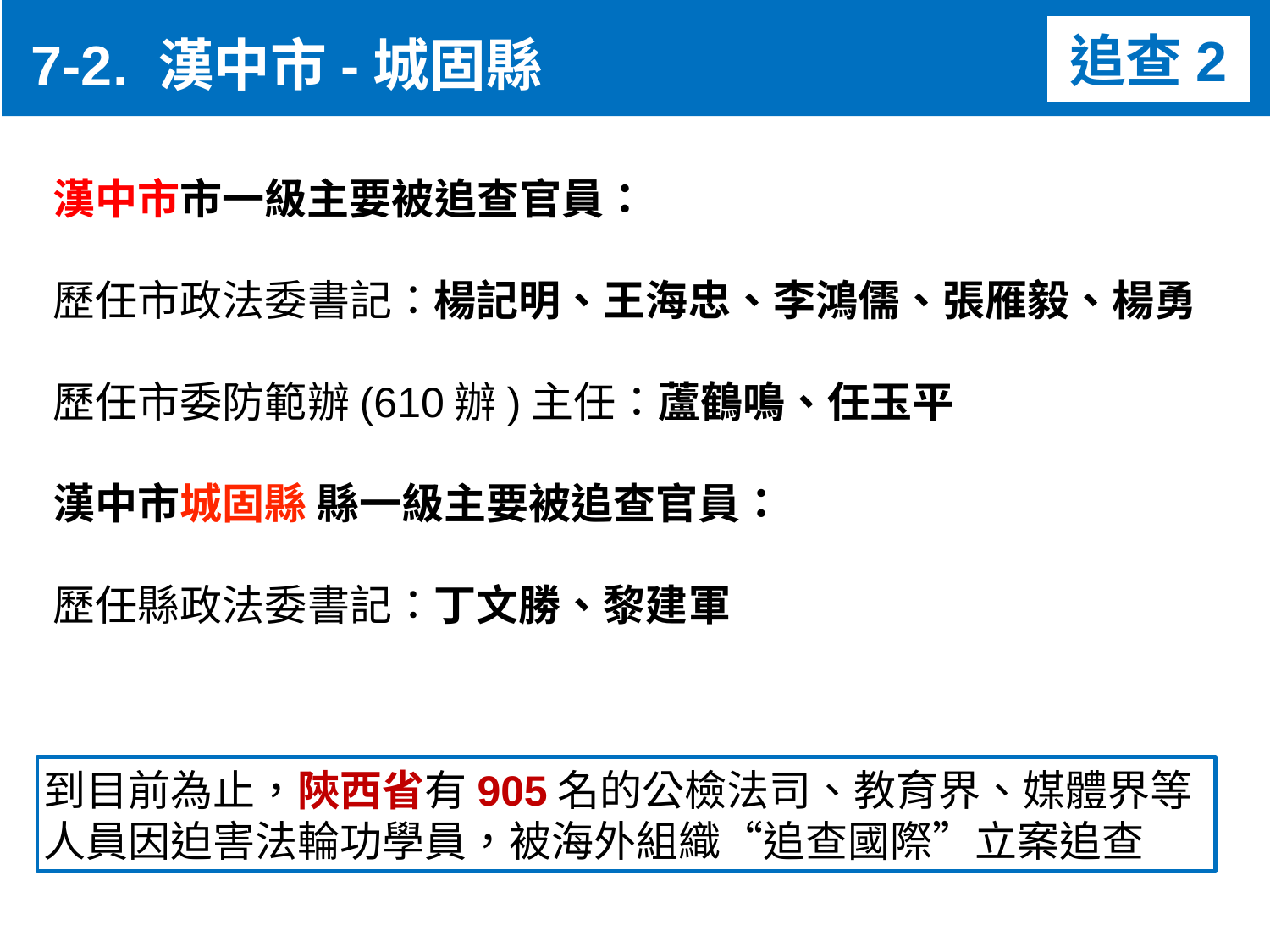

7-2. 漢中市-城固縣
追查2
漢中市市一級主要被追查官員：

歷任市政法委書記：楊記明、王海忠、李鴻儒、張雁毅、楊勇

歷任市委防範辦(610辦)主任：蘆鶴鳴、任玉平

漢中市城固縣 縣一級主要被追查官員：

歷任縣政法委書記：丁文勝、黎建軍
到目前為止，陝西省有905名的公檢法司、教育界、媒體界等人員因迫害法輪功學員，被海外組織“追查國際”立案追查